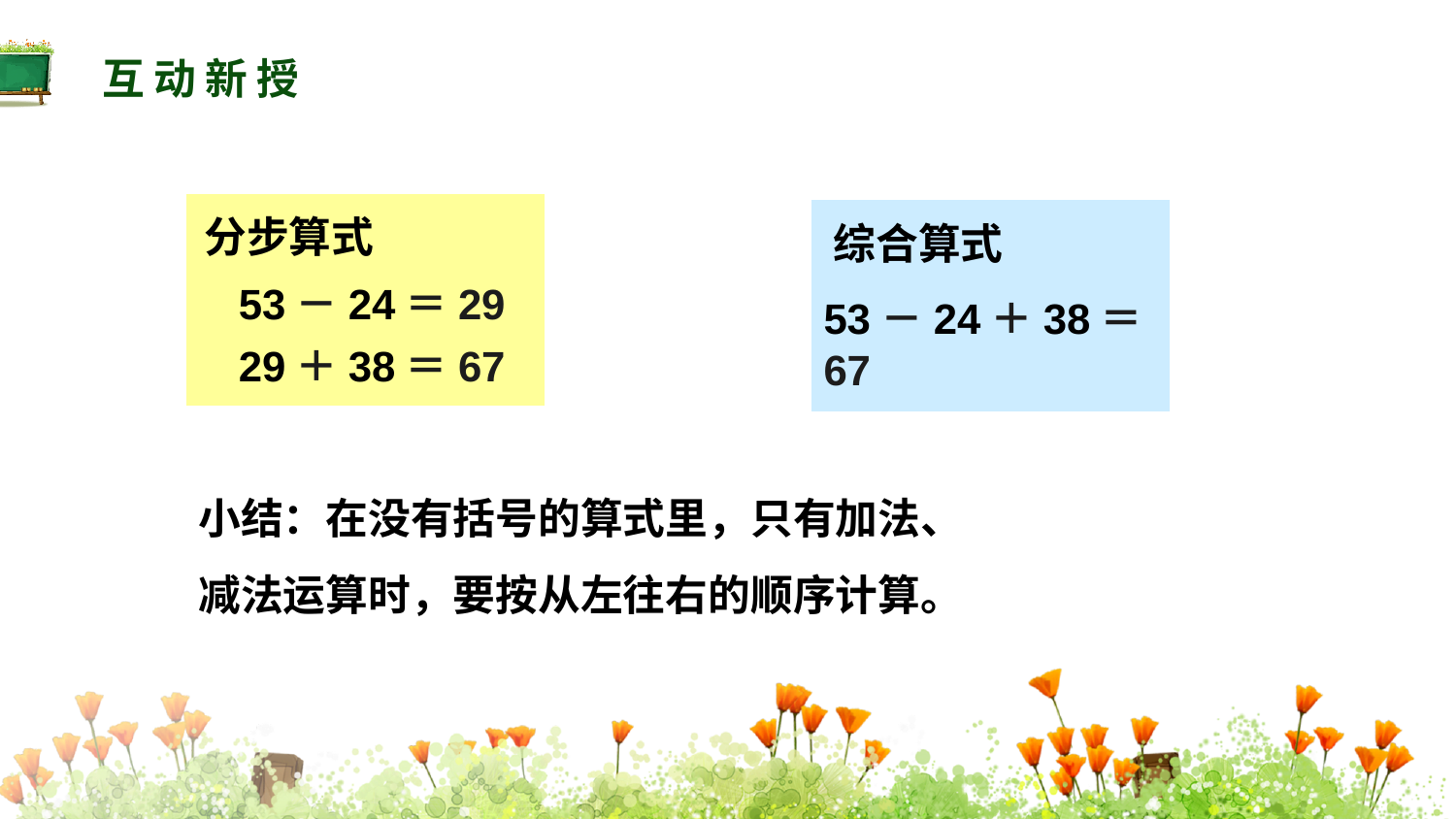

互动新授
分步算式
综合算式

53－24＝29
53－24＋38＝67
29＋38＝67
小结：在没有括号的算式里，只有加法、
减法运算时，要按从左往右的顺序计算。